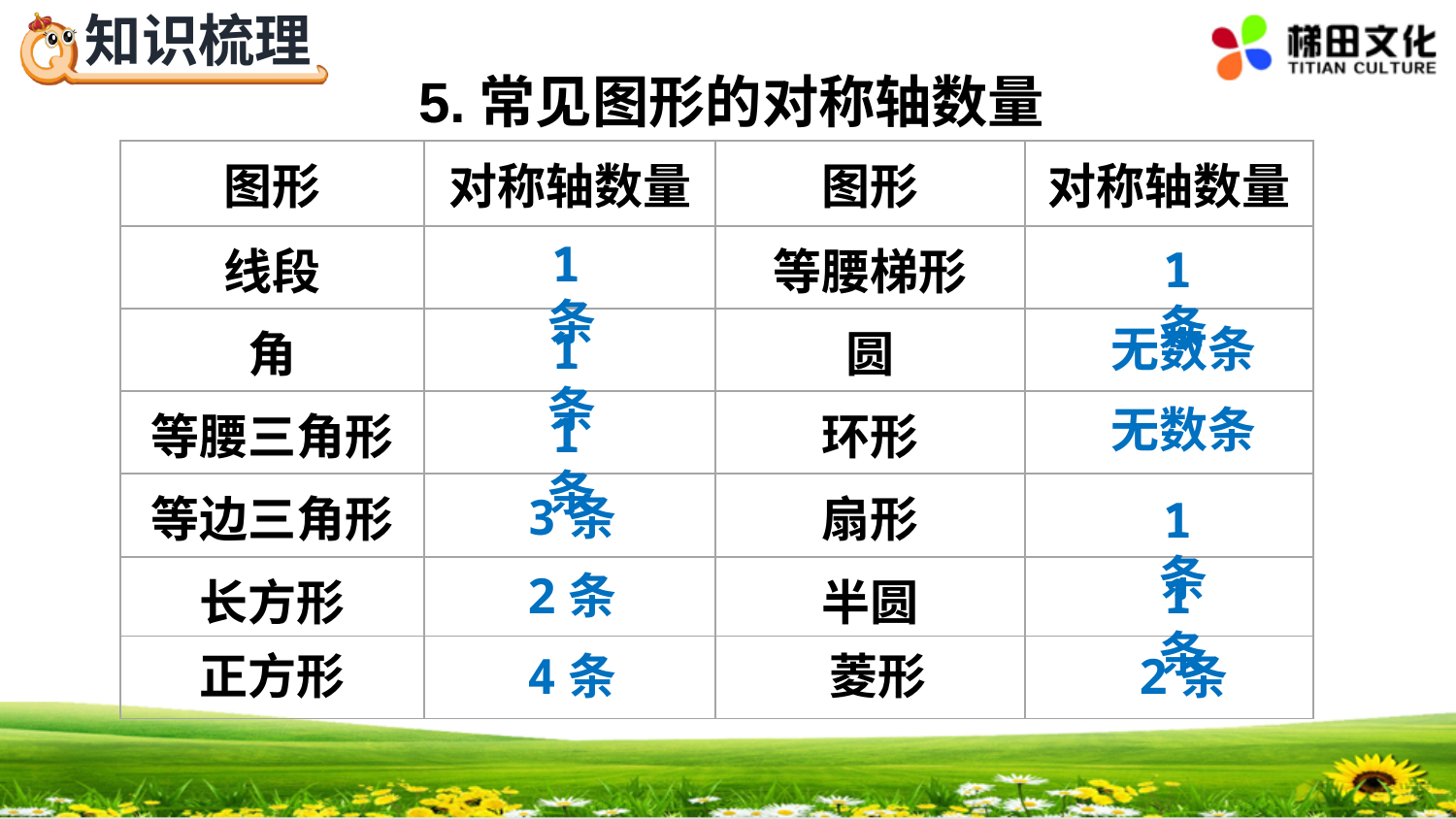

5.常见图形的对称轴数量
| 图形 | 对称轴数量 | 图形 | 对称轴数量 |
| --- | --- | --- | --- |
| 线段 |  | 等腰梯形 |  |
| 角 |  | 圆 |  |
| 等腰三角形 |  | 环形 |  |
| 等边三角形 |  | 扇形 |  |
| 长方形 |  | 半圆 |  |
|  |  |  |  |
1条
1条
无数条
1条
无数条
1条
3条
1条
2条
1条
正方形
4条
菱形
2条